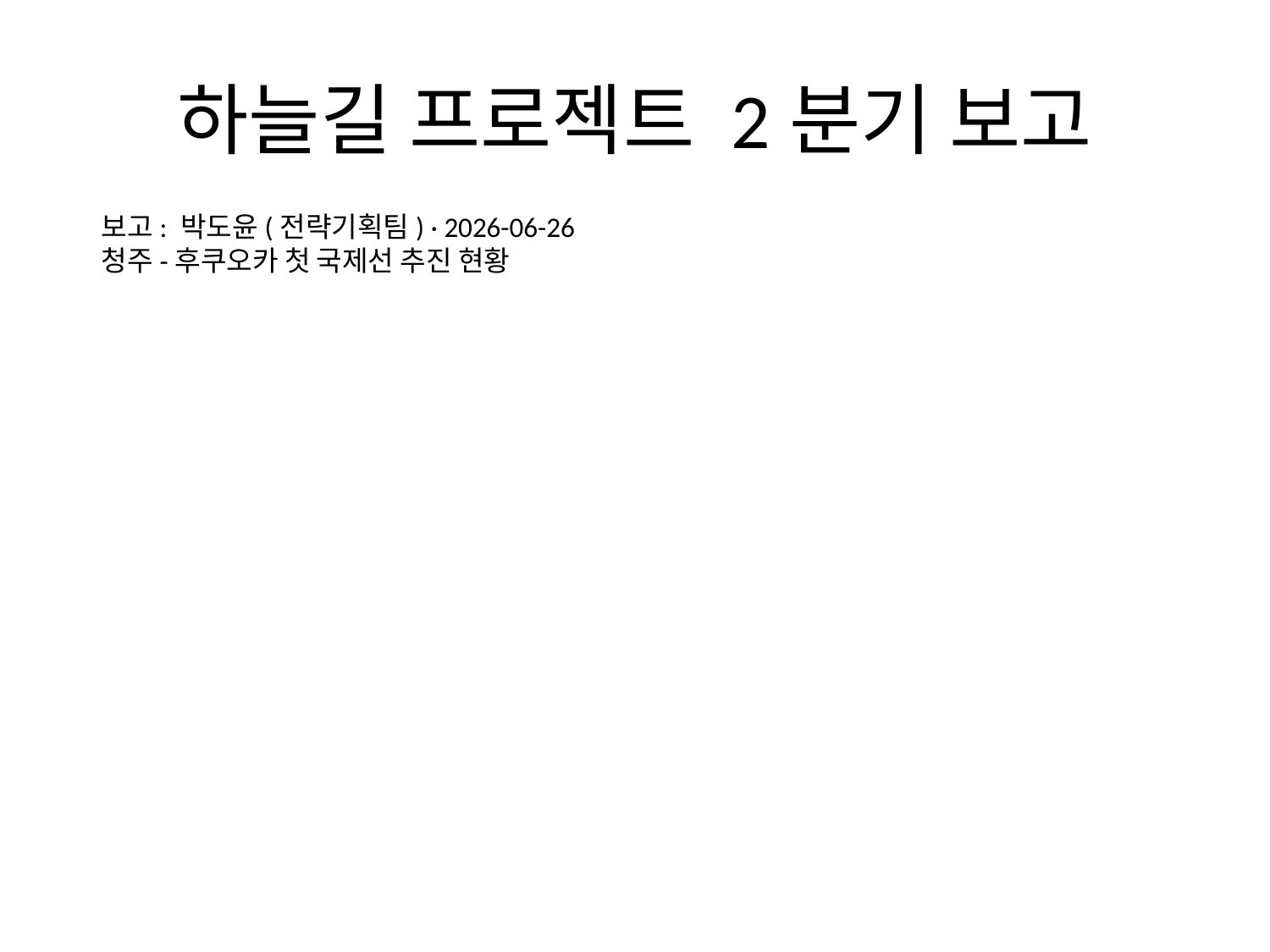

# 하늘길 프로젝트 2분기 보고
보고: 박도윤(전략기획팀) · 2026-06-26
청주-후쿠오카 첫 국제선 추진 현황